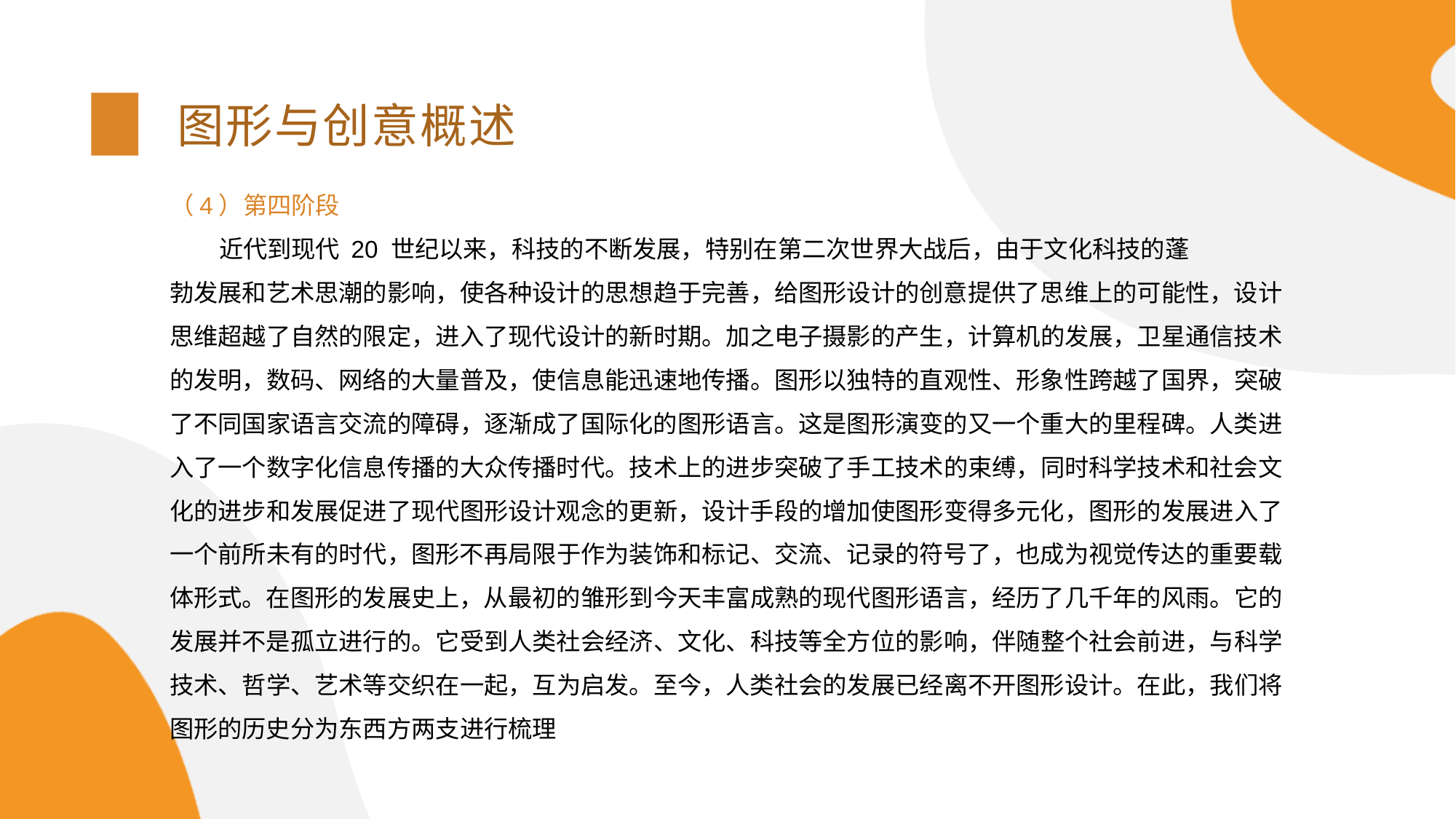

图形与创意概述

（4）第四阶段
        近代到现代 20 世纪以来，科技的不断发展，特别在第二次世界大战后，由于文化科技的蓬
勃发展和艺术思潮的影响，使各种设计的思想趋于完善，给图形设计的创意提供了思维上的可能性，设计思维超越了自然的限定，进入了现代设计的新时期。加之电子摄影的产生，计算机的发展，卫星通信技术的发明，数码、网络的大量普及，使信息能迅速地传播。图形以独特的直观性、形象性跨越了国界，突破了不同国家语言交流的障碍，逐渐成了国际化的图形语言。这是图形演变的又一个重大的里程碑。人类进入了一个数字化信息传播的大众传播时代。技术上的进步突破了手工技术的束缚，同时科学技术和社会文化的进步和发展促进了现代图形设计观念的更新，设计手段的增加使图形变得多元化，图形的发展进入了一个前所未有的时代，图形不再局限于作为装饰和标记、交流、记录的符号了，也成为视觉传达的重要载体形式。在图形的发展史上，从最初的雏形到今天丰富成熟的现代图形语言，经历了几千年的风雨。它的发展并不是孤立进行的。它受到人类社会经济、文化、科技等全方位的影响，伴随整个社会前进，与科学技术、哲学、艺术等交织在一起，互为启发。至今，人类社会的发展已经离不开图形设计。在此，我们将图形的历史分为东西方两支进行梳理